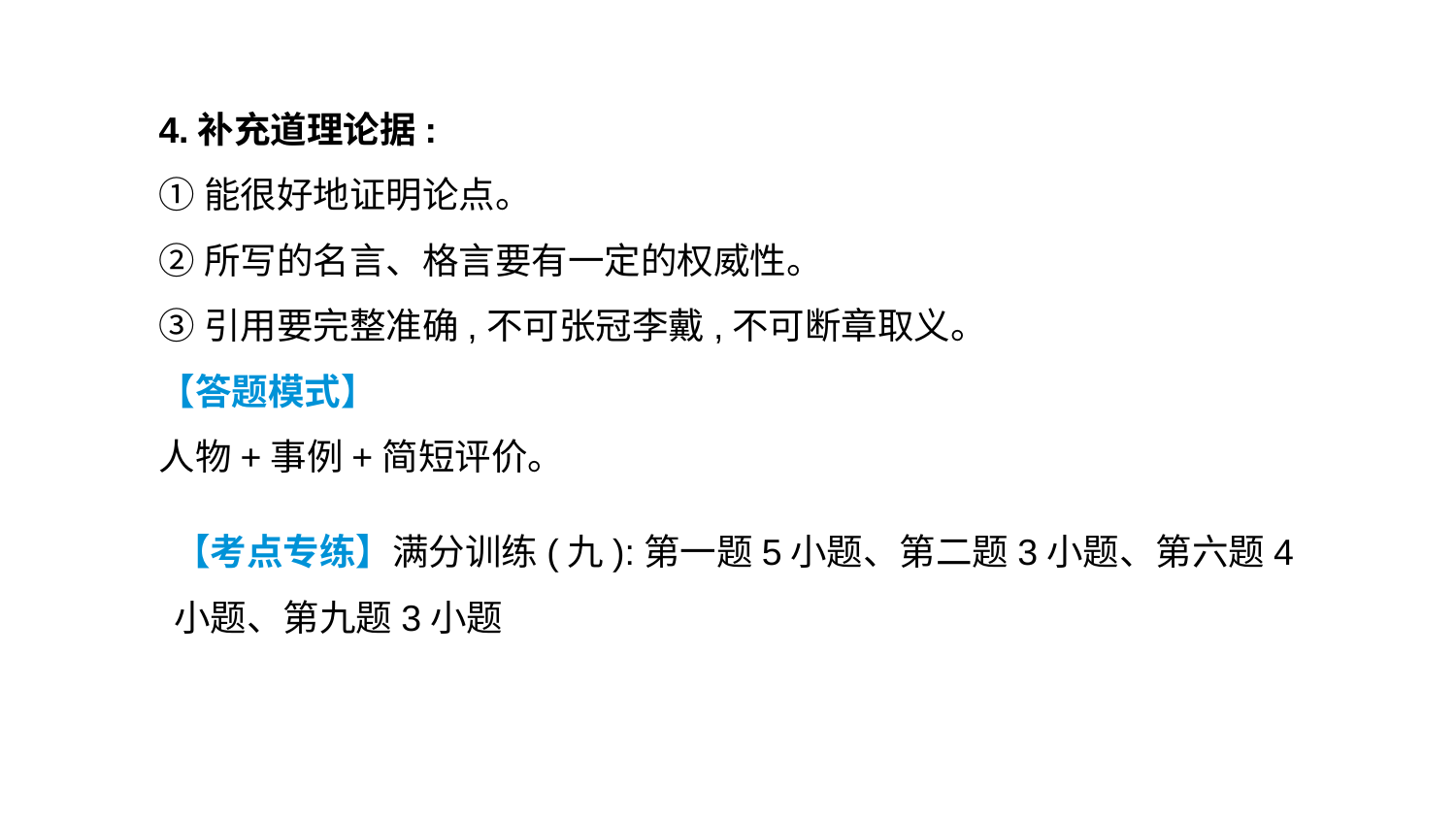

4.补充道理论据:
①能很好地证明论点。
②所写的名言、格言要有一定的权威性。
③引用要完整准确,不可张冠李戴,不可断章取义。
【答题模式】
人物+事例+简短评价。
【考点专练】满分训练(九):第一题5小题、第二题3小题、第六题4小题、第九题3小题